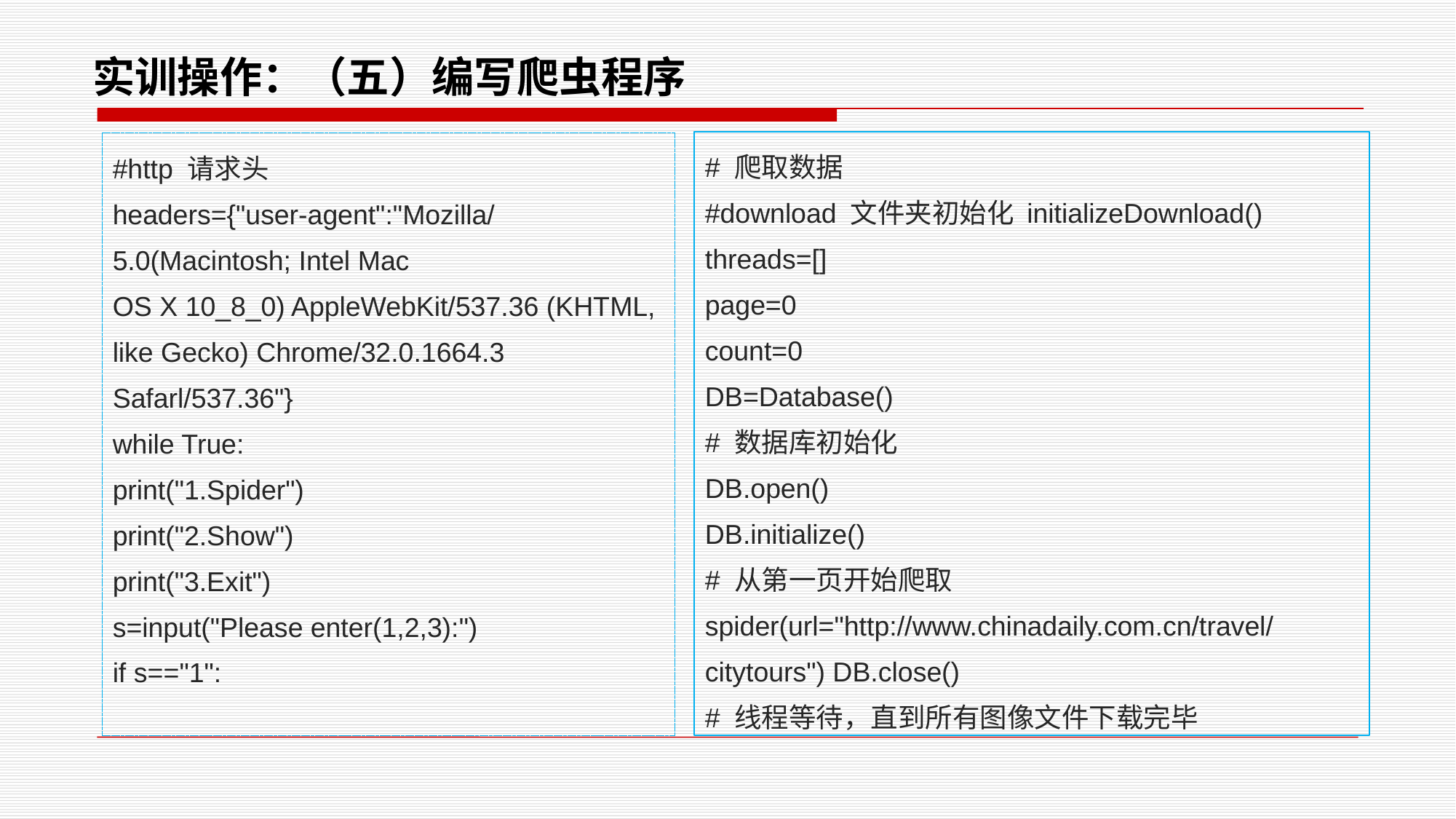

# 实训操作：（五）编写爬虫程序
# 爬取数据
#download 文件夹初始化 initializeDownload() threads=[]
page=0
count=0
DB=Database()
# 数据库初始化
DB.open()
DB.initialize()
# 从第一页开始爬取
spider(url="http://www.chinadaily.com.cn/travel/citytours") DB.close()
# 线程等待，直到所有图像文件下载完毕
#http 请求头
headers={"user-agent":"Mozilla/5.0(Macintosh; Intel Mac
OS X 10_8_0) AppleWebKit/537.36 (KHTML, like Gecko) Chrome/32.0.1664.3 Safarl/537.36"}
while True:
print("1.Spider")
print("2.Show")
print("3.Exit")
s=input("Please enter(1,2,3):")
if s=="1":